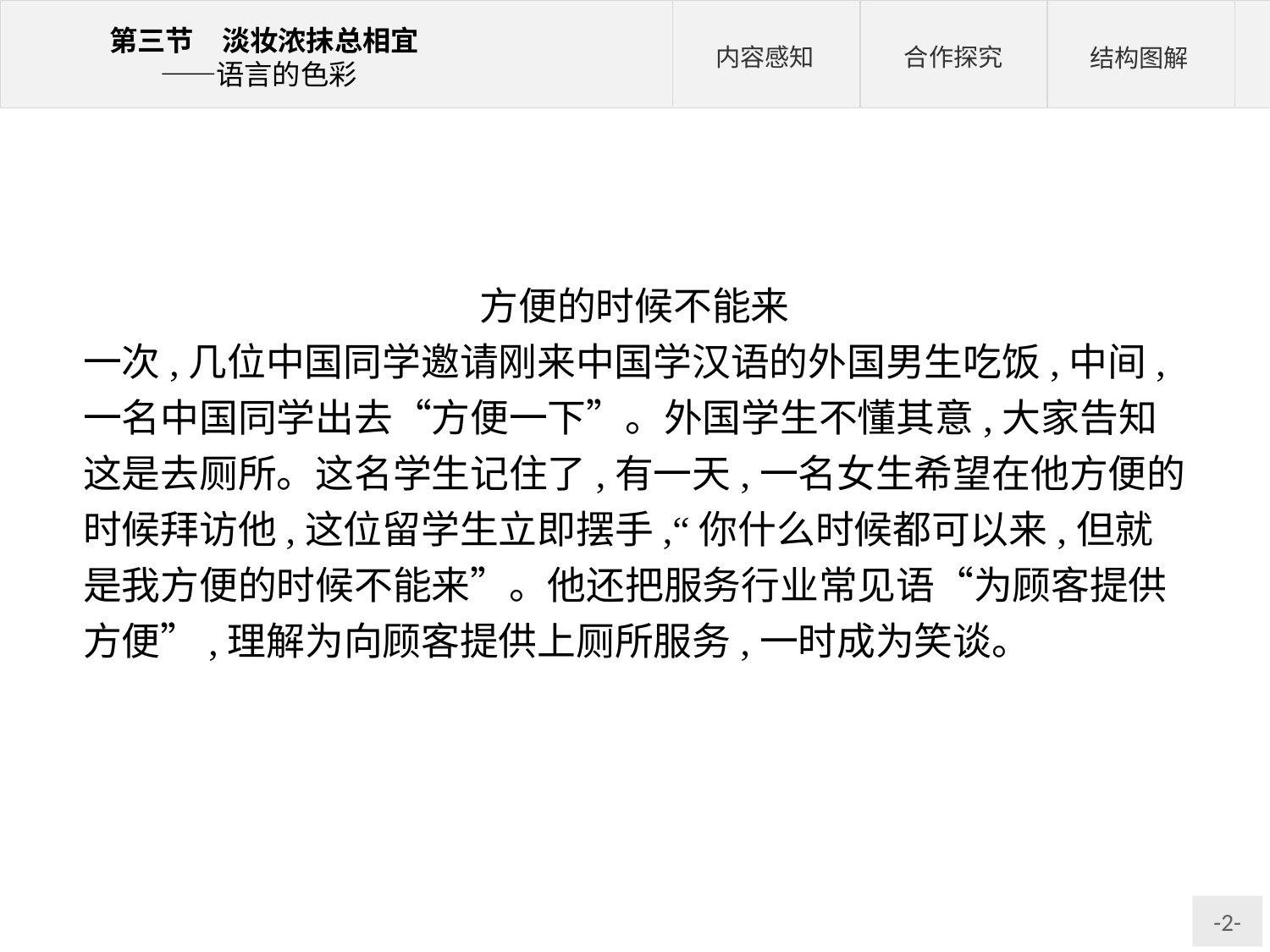

方便的时候不能来
一次,几位中国同学邀请刚来中国学汉语的外国男生吃饭,中间,一名中国同学出去“方便一下”。外国学生不懂其意,大家告知这是去厕所。这名学生记住了,有一天,一名女生希望在他方便的时候拜访他,这位留学生立即摆手,“你什么时候都可以来,但就是我方便的时候不能来”。他还把服务行业常见语“为顾客提供方便”,理解为向顾客提供上厕所服务,一时成为笑谈。